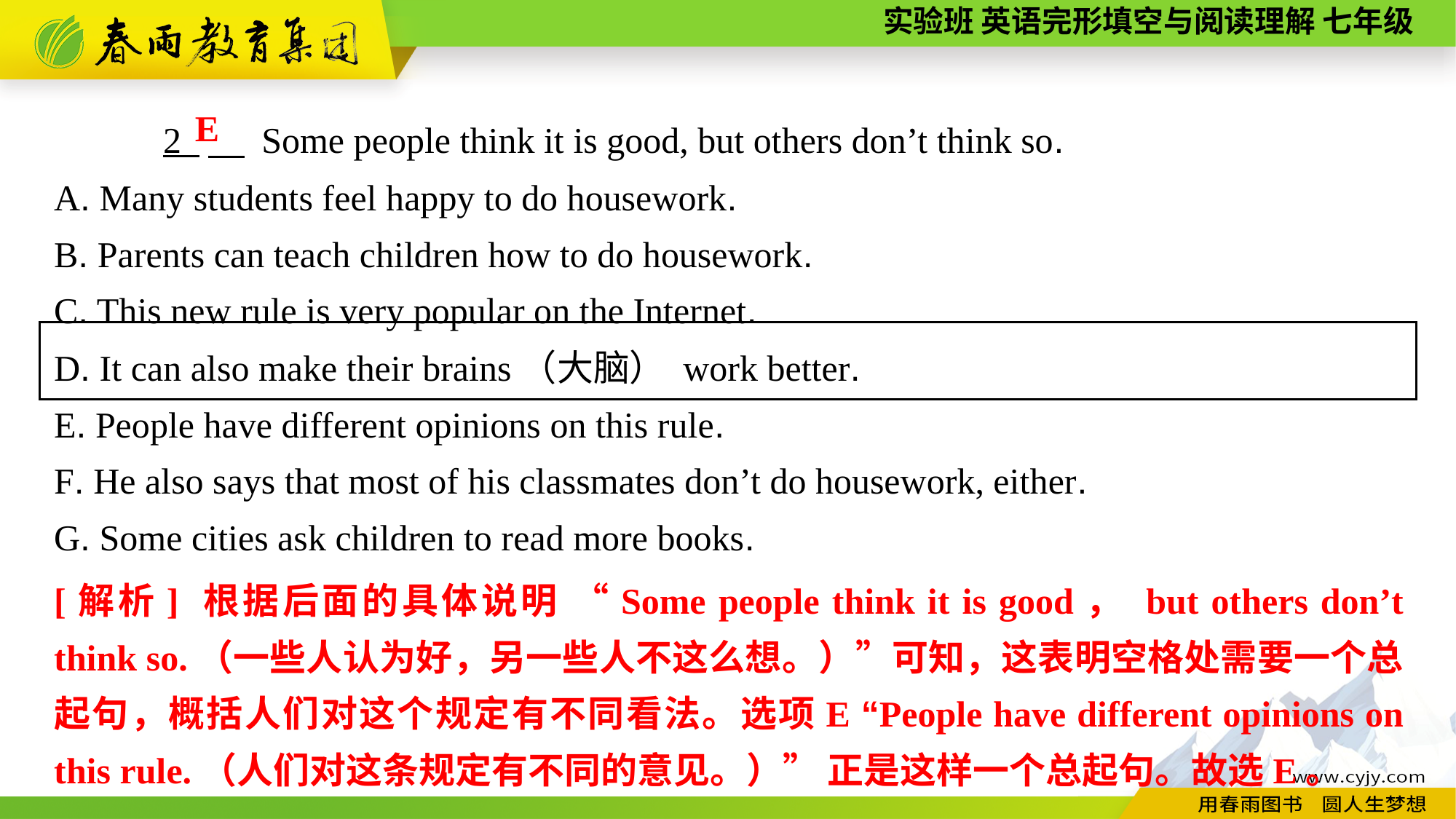

2  　 Some people think it is good, but others don’t think so.

E
A. Many students feel happy to do housework.
B. Parents can teach children how to do housework.
C. This new rule is very popular on the Internet.
D. It can also make their brains（大脑） work better.
E. People have different opinions on this rule.
F. He also says that most of his classmates don’t do housework, either.
G. Some cities ask children to read more books.

[解析] 根据后面的具体说明 “Some people think it is good， but others don’t think so.（一些人认为好，另一些人不这么想。）”可知，这表明空格处需要一个总起句，概括人们对这个规定有不同看法。选项E “People have different opinions on this rule.（人们对这条规定有不同的意见。）” 正是这样一个总起句。故选E。